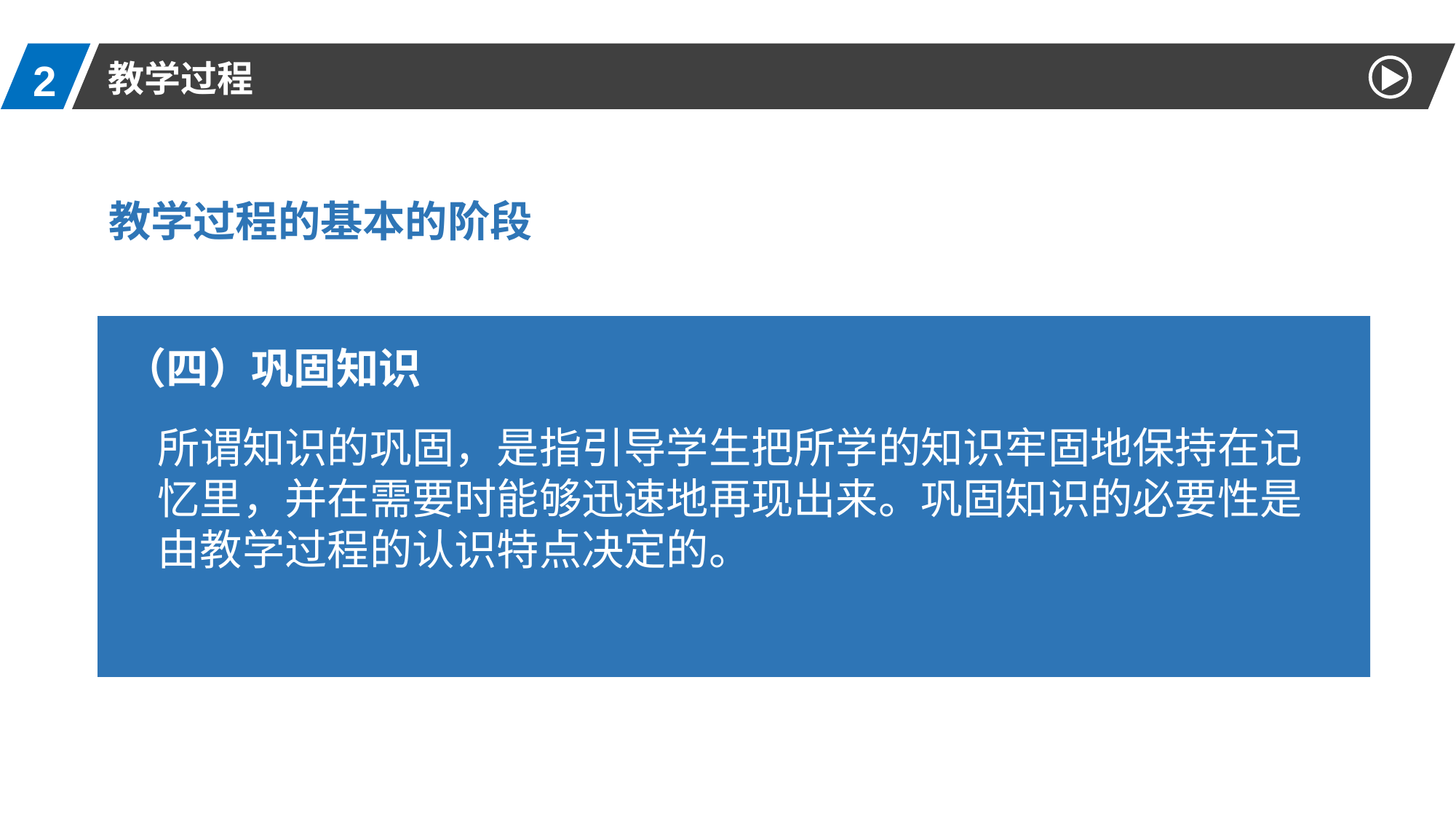

2
教学过程

教学过程的基本的阶段

（四）巩固知识
所谓知识的巩固，是指引导学生把所学的知识牢固地保持在记忆里，并在需要时能够迅速地再现出来。巩固知识的必要性是由教学过程的认识特点决定的。